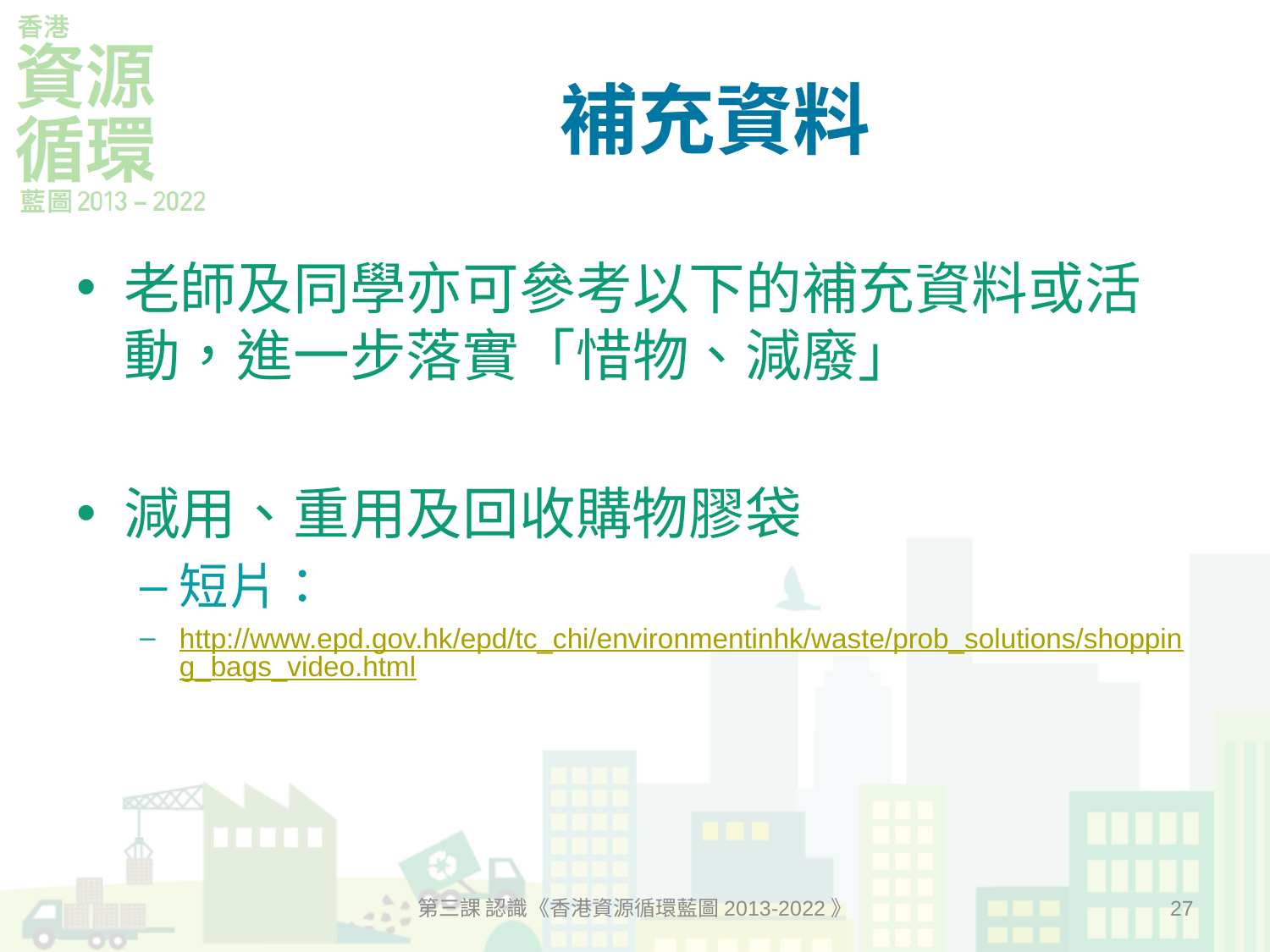

# 補充資料
老師及同學亦可參考以下的補充資料或活動，進一步落實「惜物、減廢」

減用、重用及回收購物膠袋
短片：
http://www.epd.gov.hk/epd/tc_chi/environmentinhk/waste/prob_solutions/shopping_bags_video.html

第三課 認識《香港資源循環藍圖2013-2022》
27